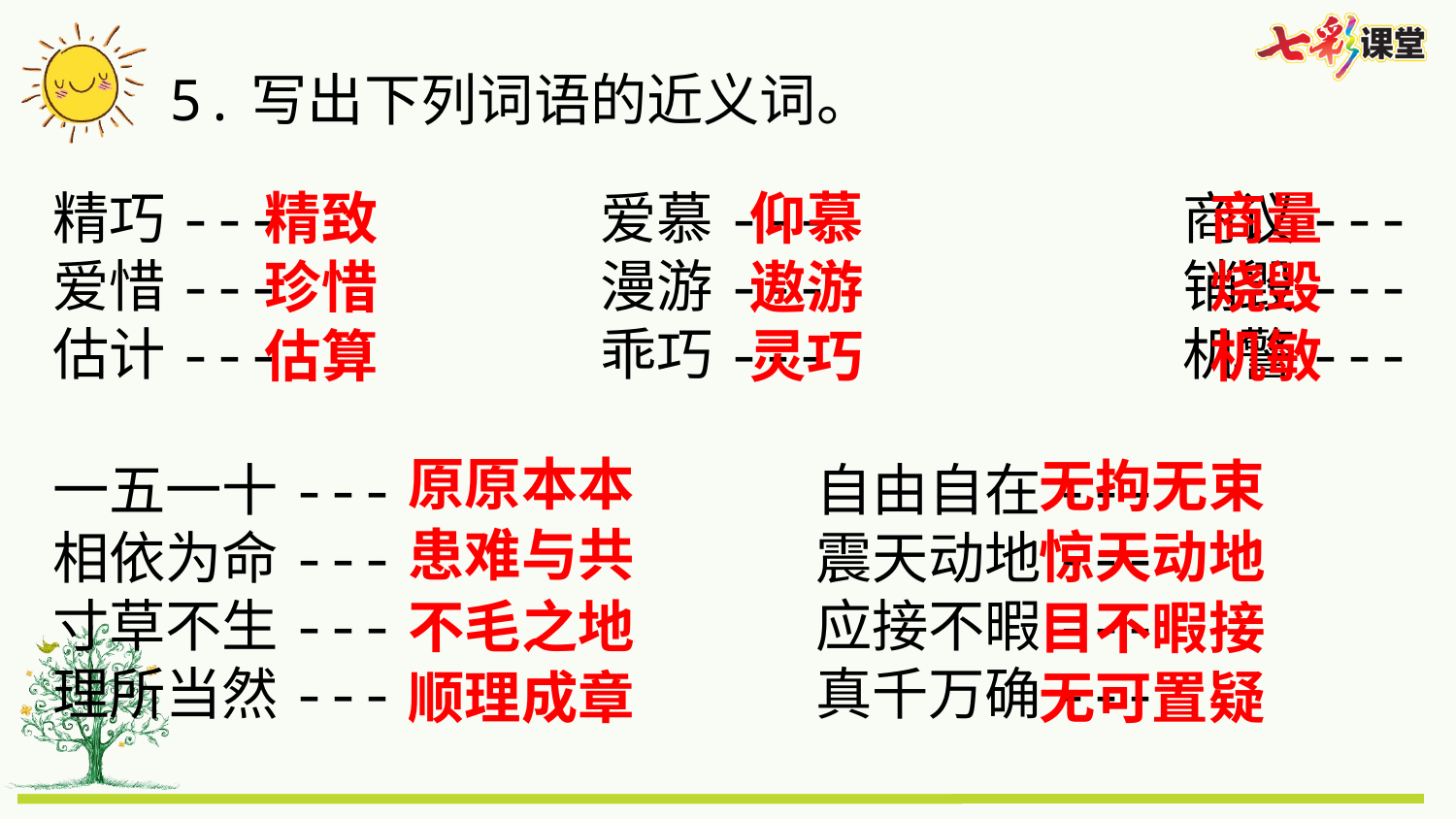

5.写出下列词语的近义词。
精巧---         爱慕---          商议---
爱惜---         漫游---          销毁---
估计---         乖巧---          机警---

一五一十---            自由自在---
相依为命---            震天动地---
寸草不生---            应接不暇---
理所当然---            真千万确---
精致
仰慕
商量
珍惜
遨游
烧毁
估算
灵巧
机敏
原原本本
无拘无束
患难与共
惊天动地
不毛之地
目不暇接
顺理成章
无可置疑